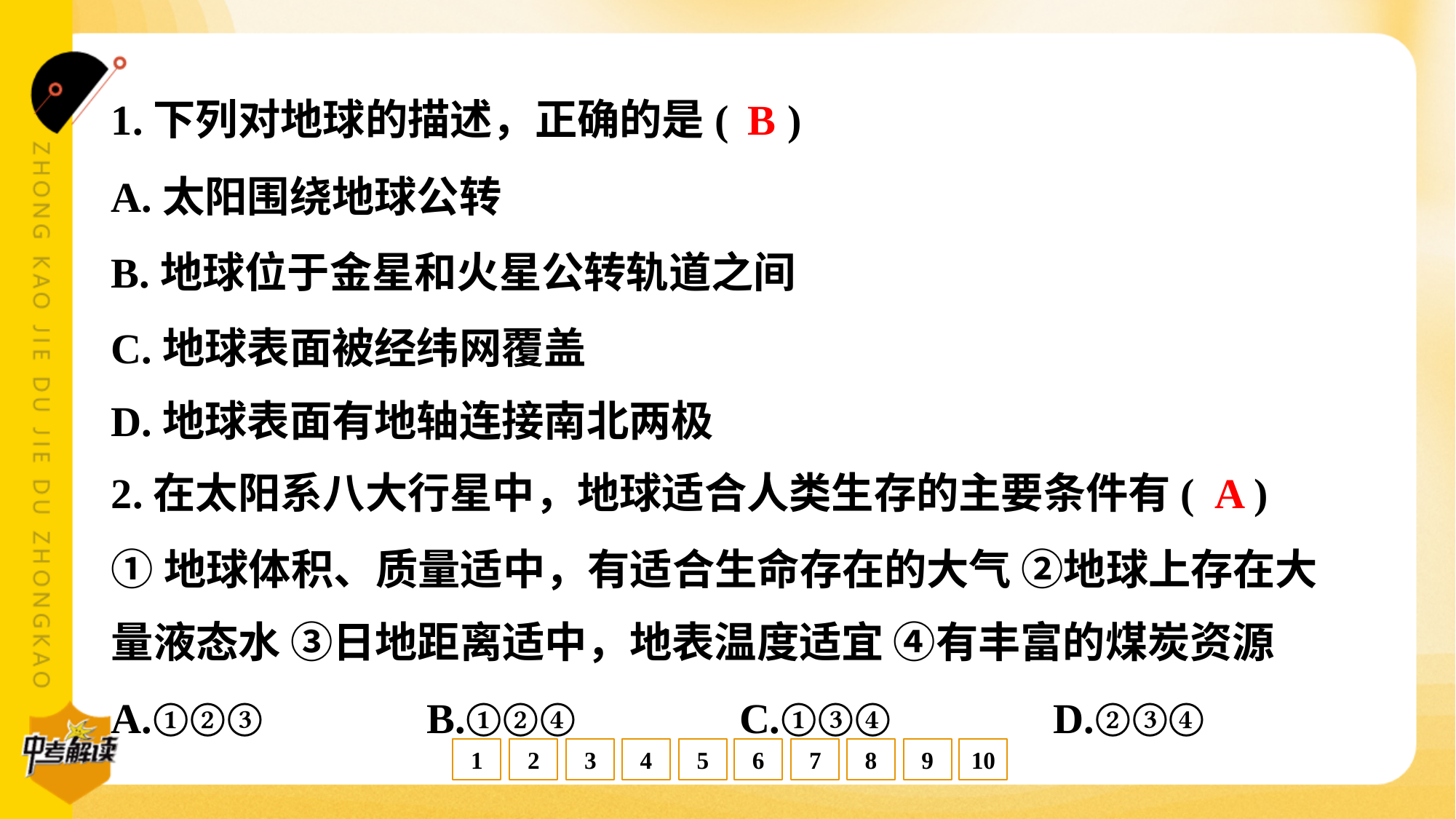

B
1.下列对地球的描述，正确的是(     )
A.太阳围绕地球公转
B.地球位于金星和火星公转轨道之间
C.地球表面被经纬网覆盖
D.地球表面有地轴连接南北两极
A
2.在太阳系八大行星中，地球适合人类生存的主要条件有(     )
①地球体积、质量适中，有适合生命存在的大气 ②地球上存在大
量液态水 ③日地距离适中，地表温度适宜 ④有丰富的煤炭资源
A.①②③	B.①②④	C.①③④	D.②③④